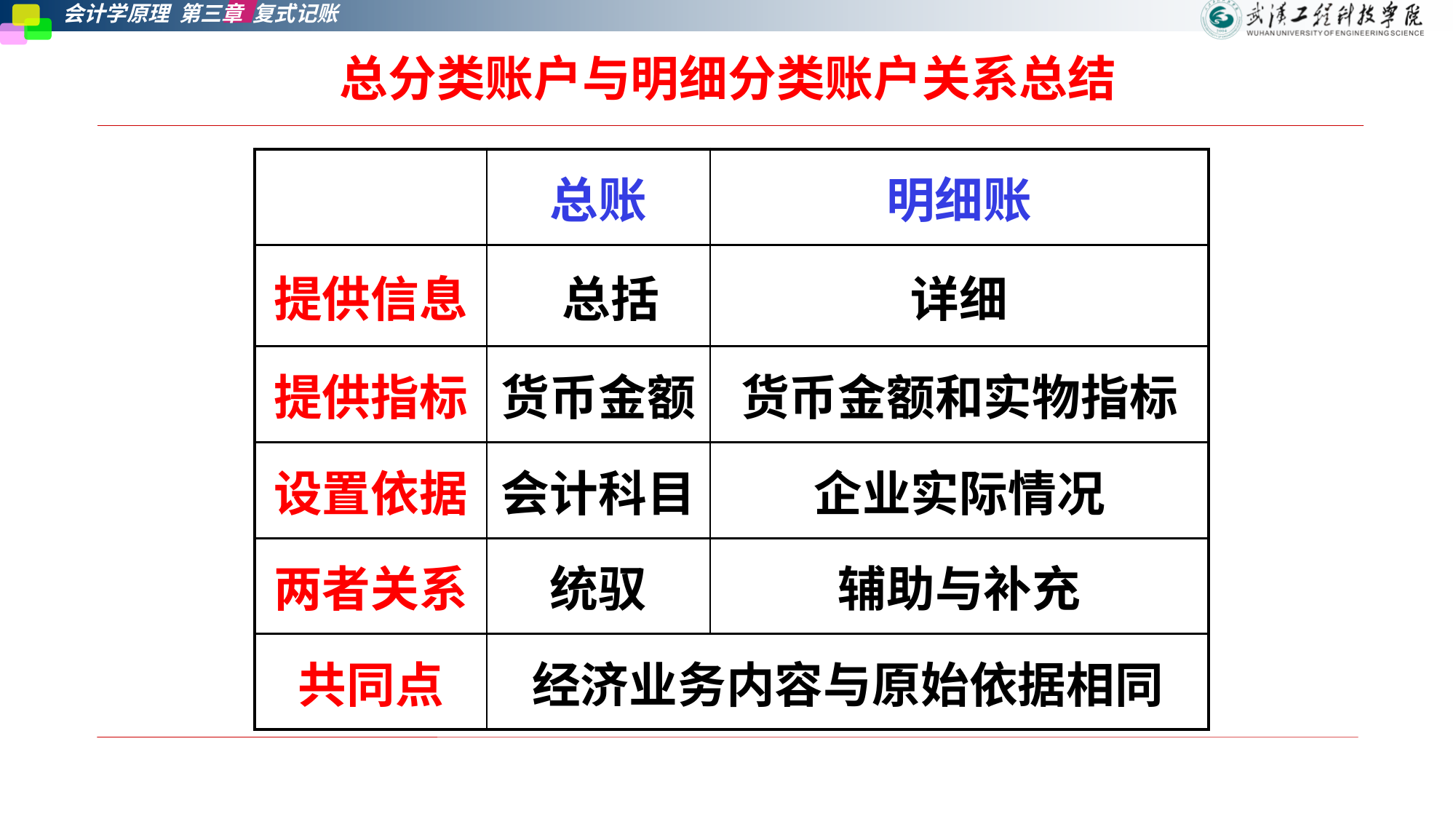

# 总分类账户与明细分类账户关系总结
|  | 总账 | 明细账 |
| --- | --- | --- |
| 提供信息 | 总括 | 详细 |
| 提供指标 | 货币金额 | 货币金额和实物指标 |
| 设置依据 | 会计科目 | 企业实际情况 |
| 两者关系 | 统驭 | 辅助与补充 |
| 共同点 | 经济业务内容与原始依据相同 |  |